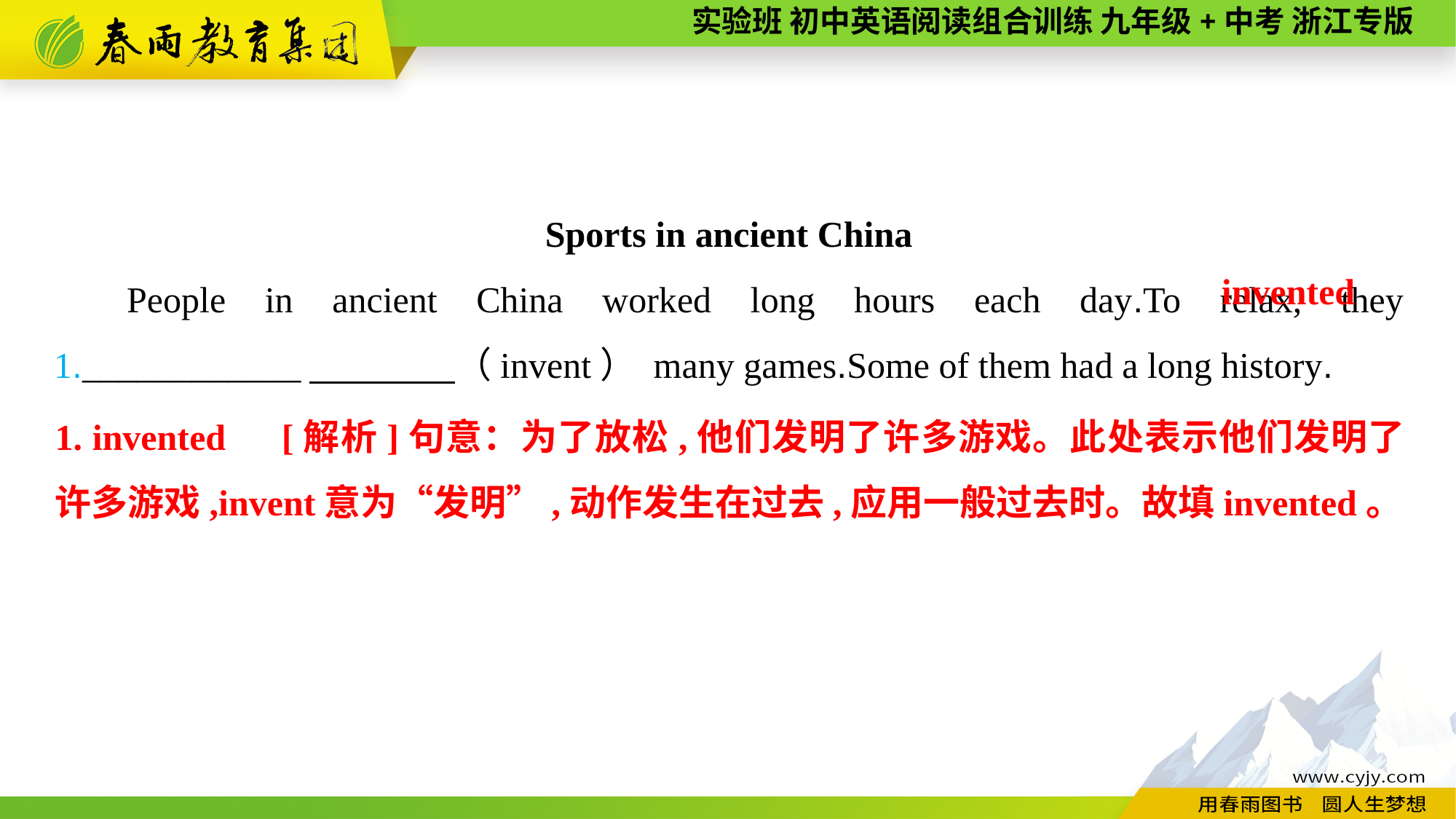

Sports in ancient China
People in ancient China worked long hours each day.To relax, they 1.____________　　　　（invent） many games.Some of them had a long history.
 invented
1. invented　[解析]句意：为了放松,他们发明了许多游戏。此处表示他们发明了许多游戏,invent意为“发明”,动作发生在过去,应用一般过去时。故填invented。